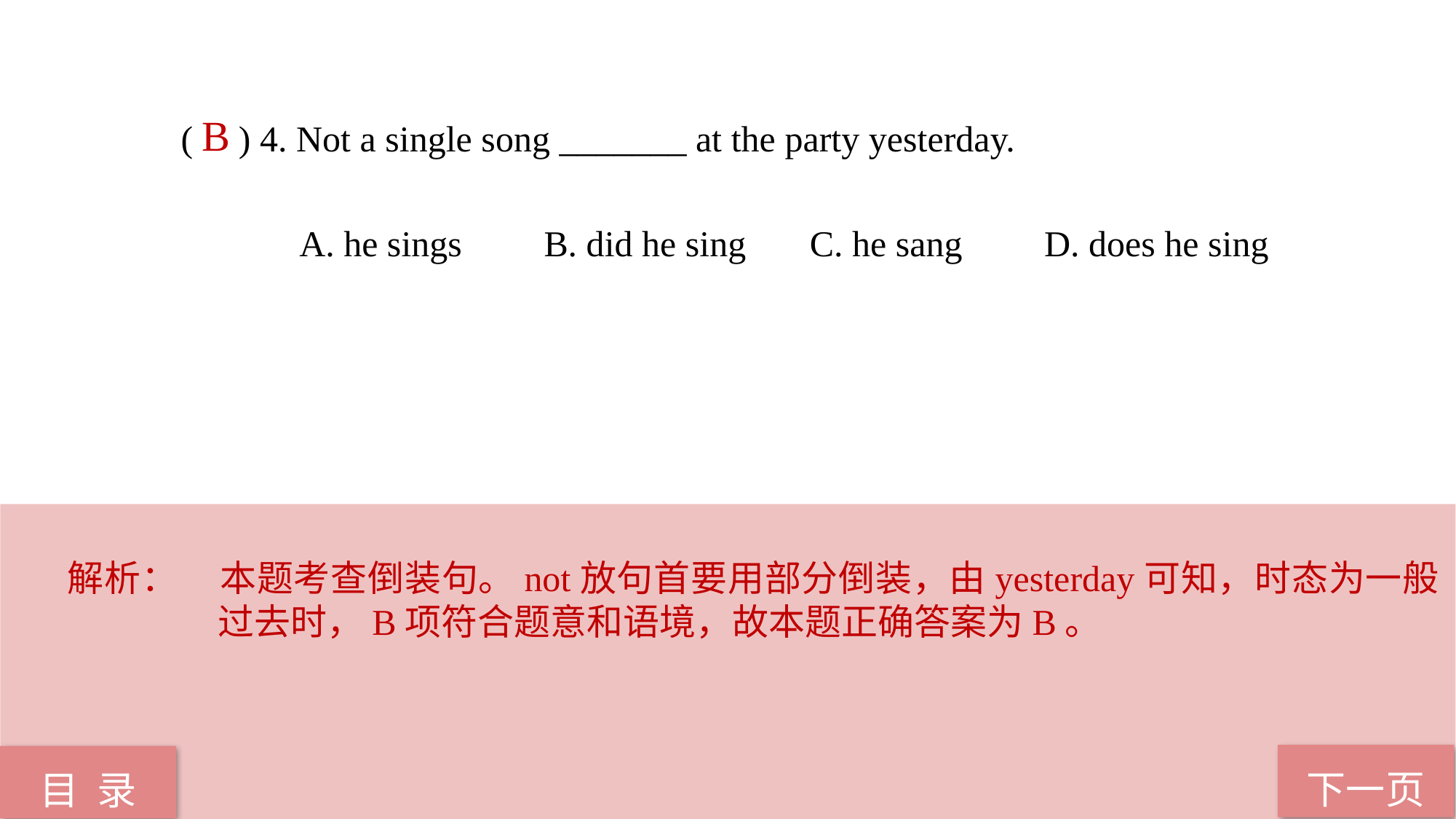

(     ) 4. Not a single song _______ at the party yesterday.

             A. he sings         B. did he sing       C. he sang         D. does he sing
B
解析：	本题考查倒装句。not放句首要用部分倒装，由yesterday可知，时态为一般过去时，B项符合题意和语境，故本题正确答案为B。